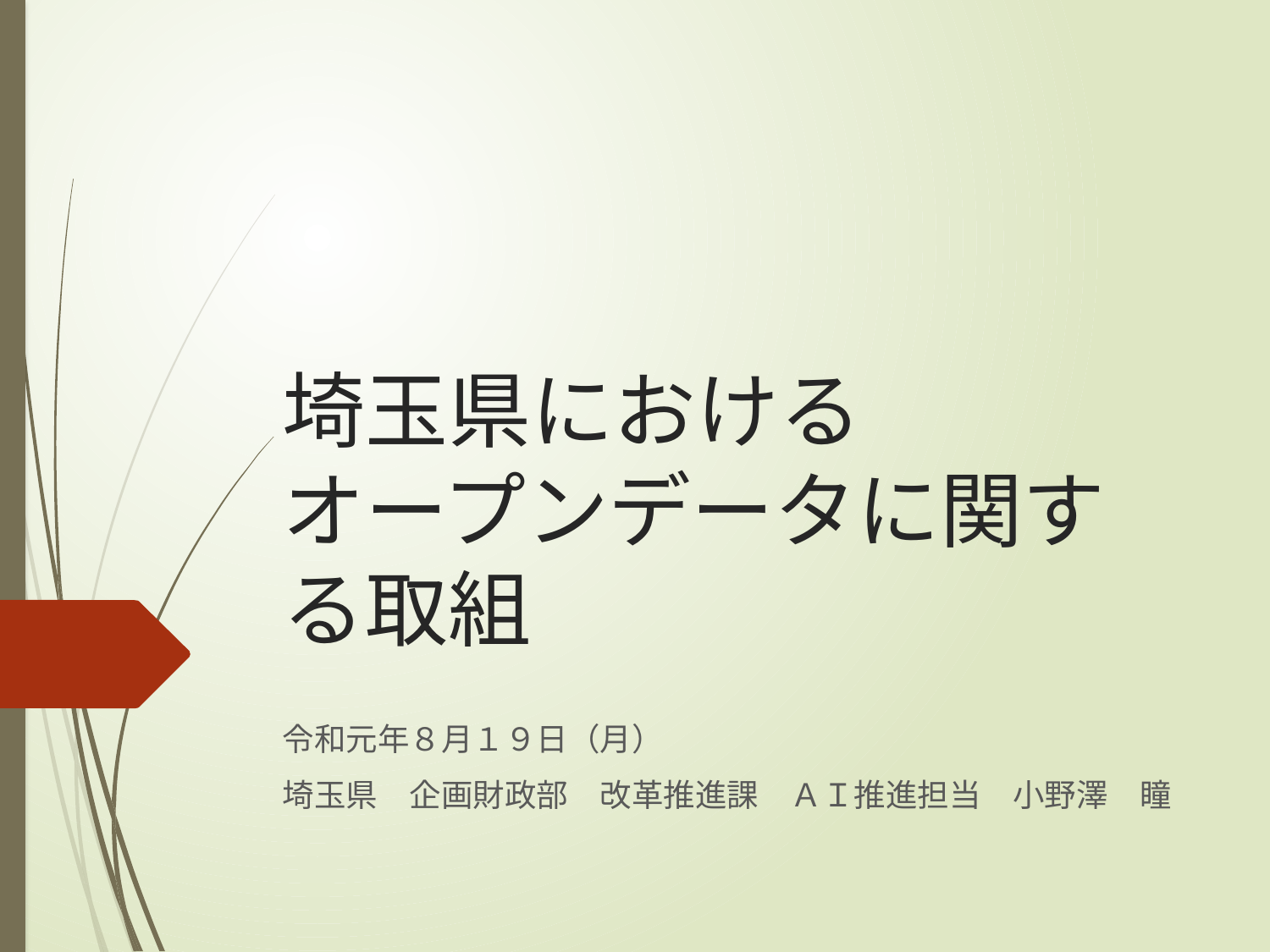

# 埼玉県における オープンデータに関する取組
令和元年８月１９日（月）
埼玉県　企画財政部　改革推進課　ＡＩ推進担当　小野澤　瞳